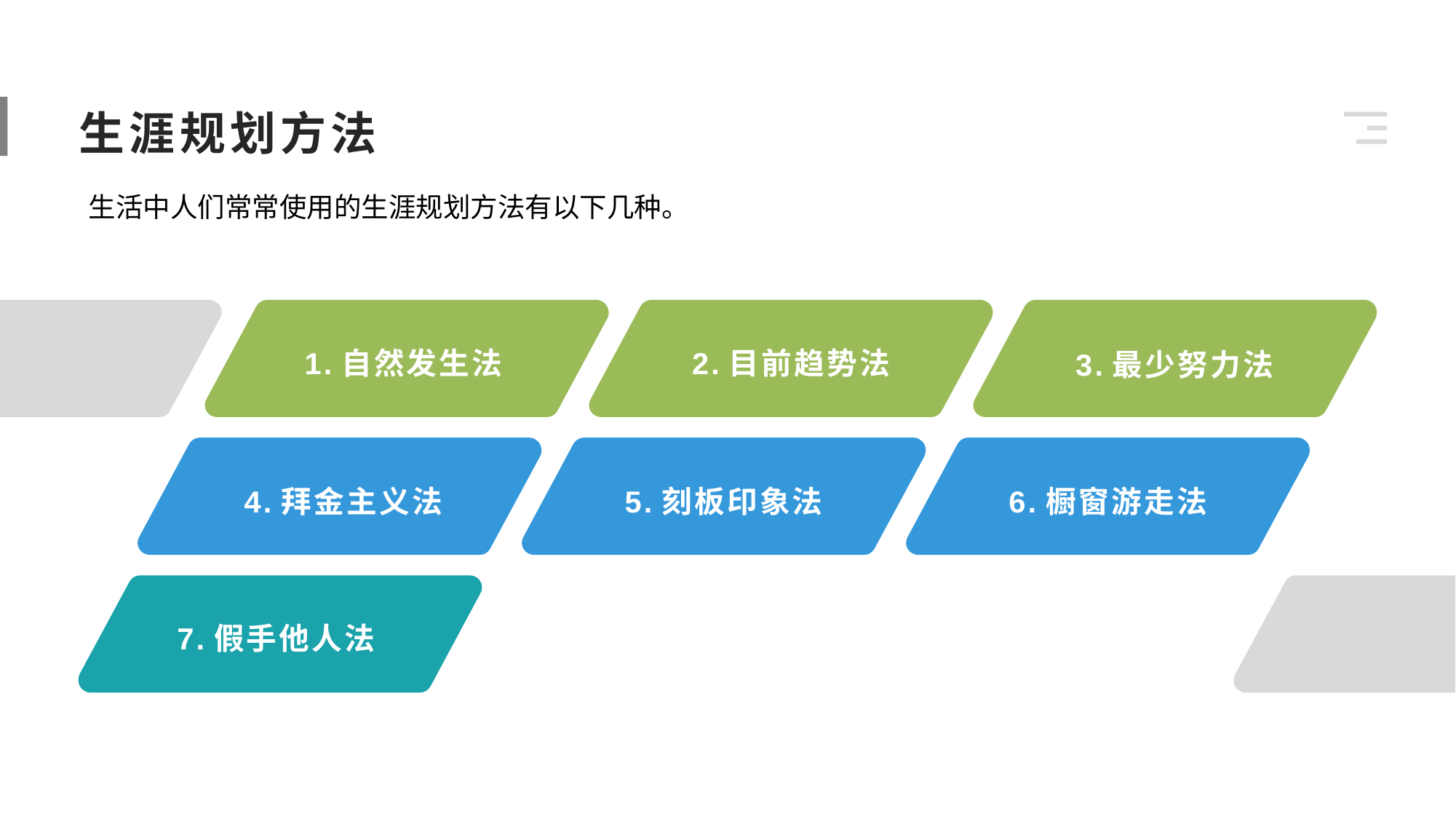

生涯规划方法

生活中人们常常使用的生涯规划方法有以下几种。

1.自然发生法
2.目前趋势法
3.最少努力法

5.刻板印象法
6.橱窗游走法
4.拜金主义法

7.假手他人法